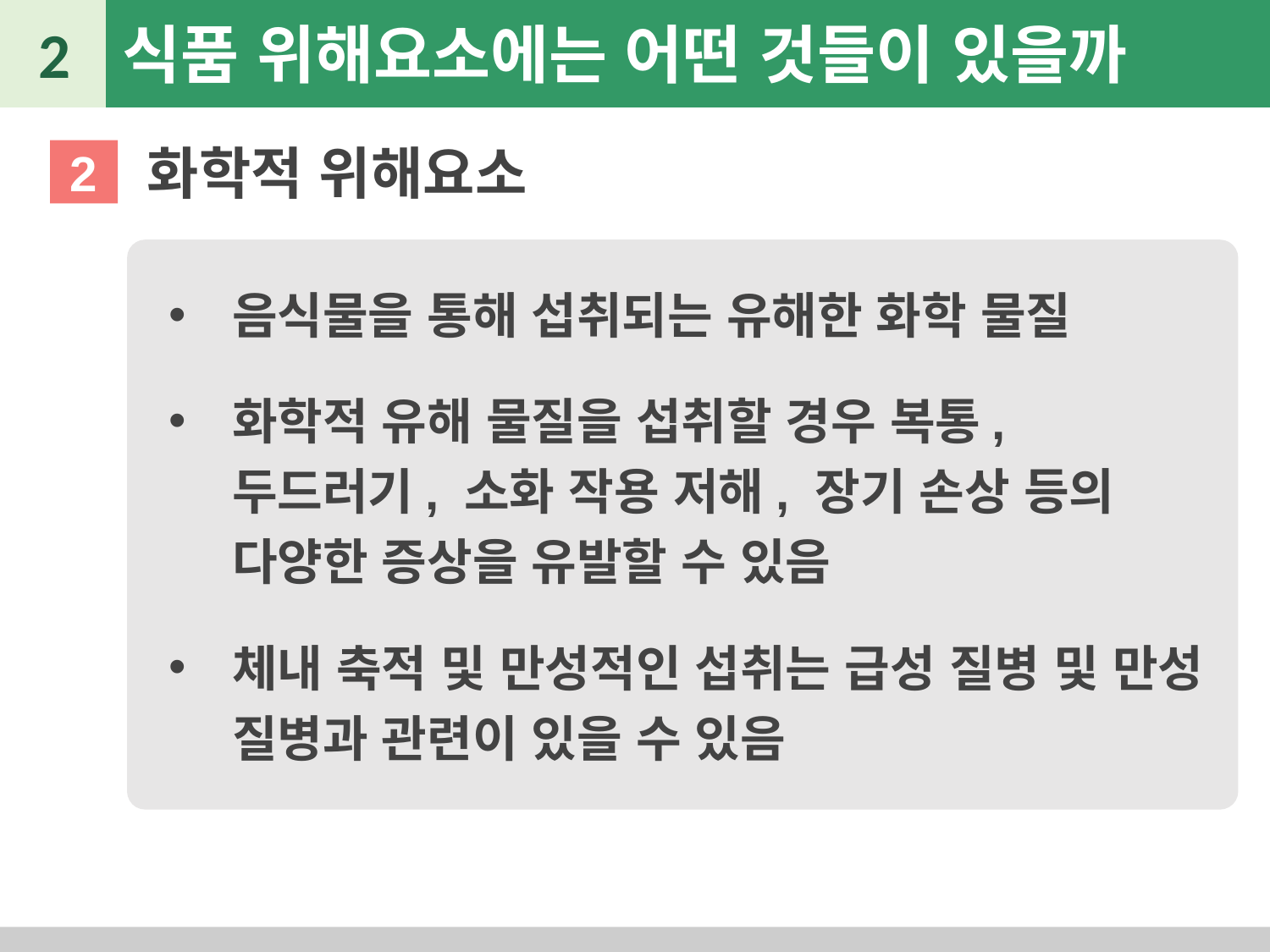

2
식품 위해요소에는 어떤 것들이 있을까
화학적 위해요소
2

음식물을 통해 섭취되는 유해한 화학 물질
화학적 유해 물질을 섭취할 경우 복통, 두드러기, 소화 작용 저해, 장기 손상 등의 다양한 증상을 유발할 수 있음
체내 축적 및 만성적인 섭취는 급성 질병 및 만성 질병과 관련이 있을 수 있음